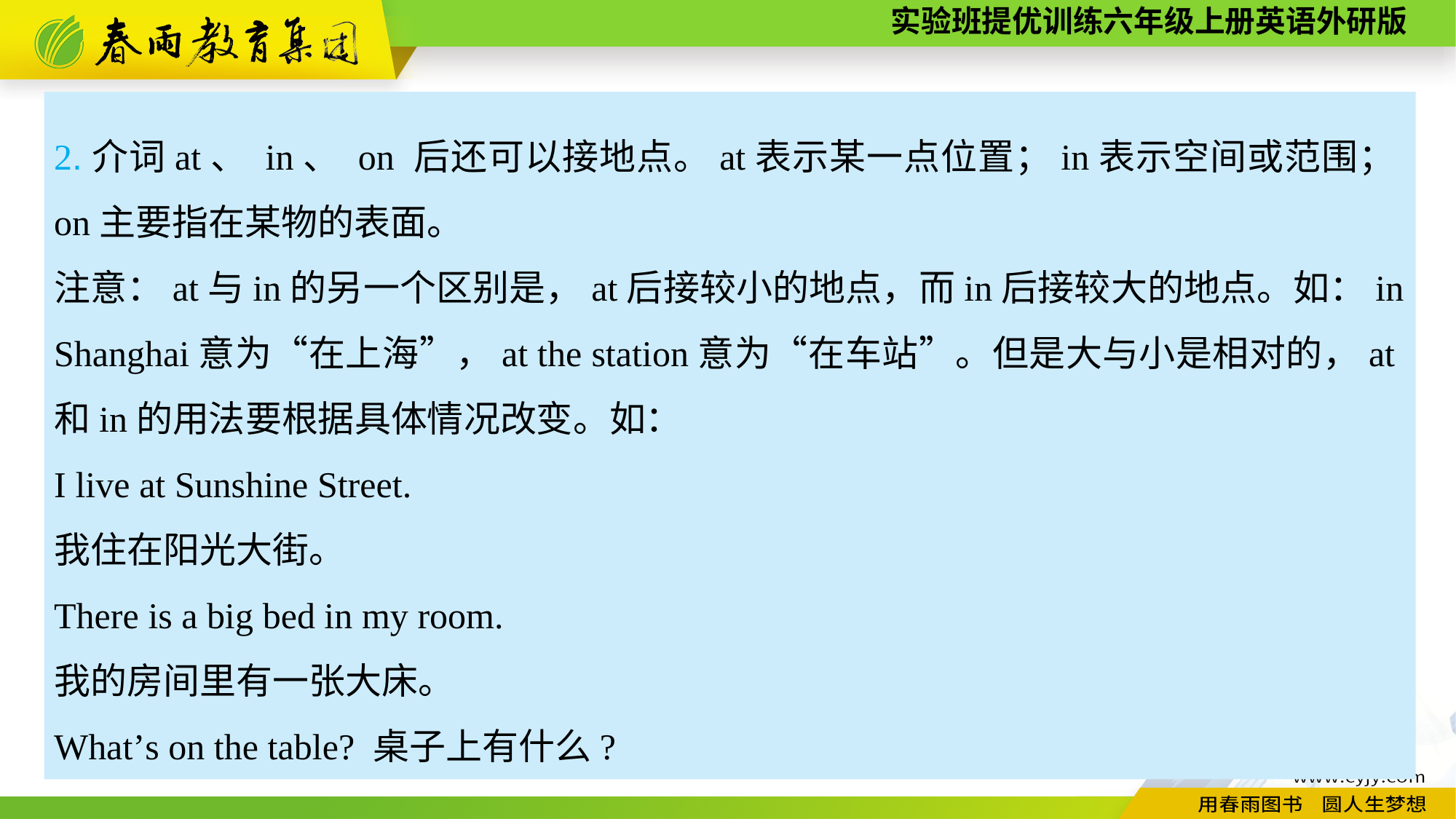

2.介词at、 in、 on 后还可以接地点。at表示某一点位置；in表示空间或范围；on主要指在某物的表面。
注意：at与in的另一个区别是，at后接较小的地点，而in后接较大的地点。如：in Shanghai意为“在上海”，at the station意为“在车站”。但是大与小是相对的，at和in的用法要根据具体情况改变。如：
I live at Sunshine Street.
我住在阳光大街。
There is a big bed in my room.
我的房间里有一张大床。
What’s on the table? 桌子上有什么?